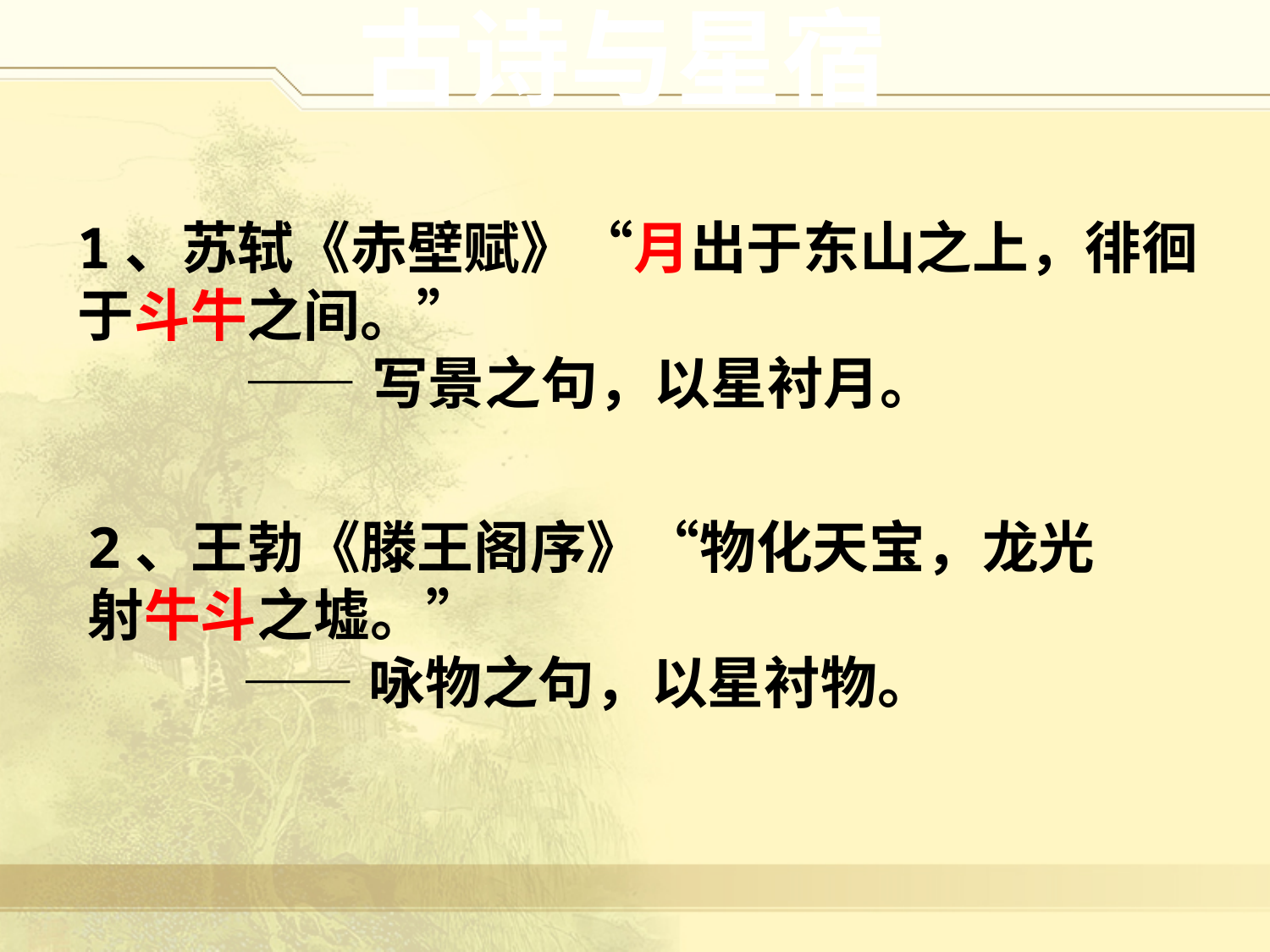

古诗与星宿
1、苏轼《赤壁赋》“月出于东山之上，徘徊于斗牛之间。”
             ——写景之句，以星衬月。
2、王勃《滕王阁序》“物化天宝，龙光射牛斗之墟。”
            ——咏物之句，以星衬物。